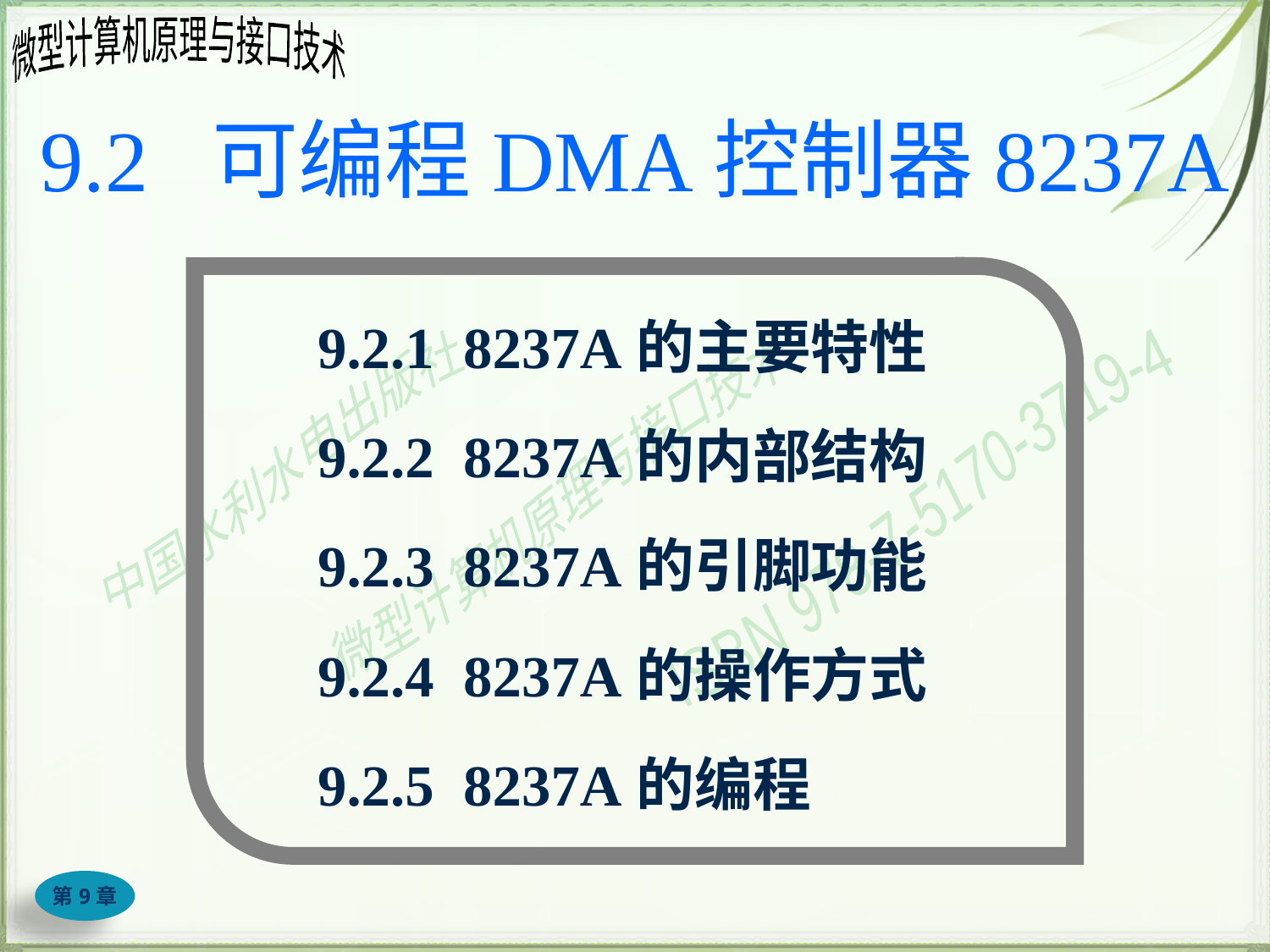

# 9.2  可编程DMA控制器8237A

9.2.1  8237A的主要特性
9.2.2  8237A的内部结构
9.2.3  8237A的引脚功能
9.2.4  8237A的操作方式
9.2.5  8237A的编程